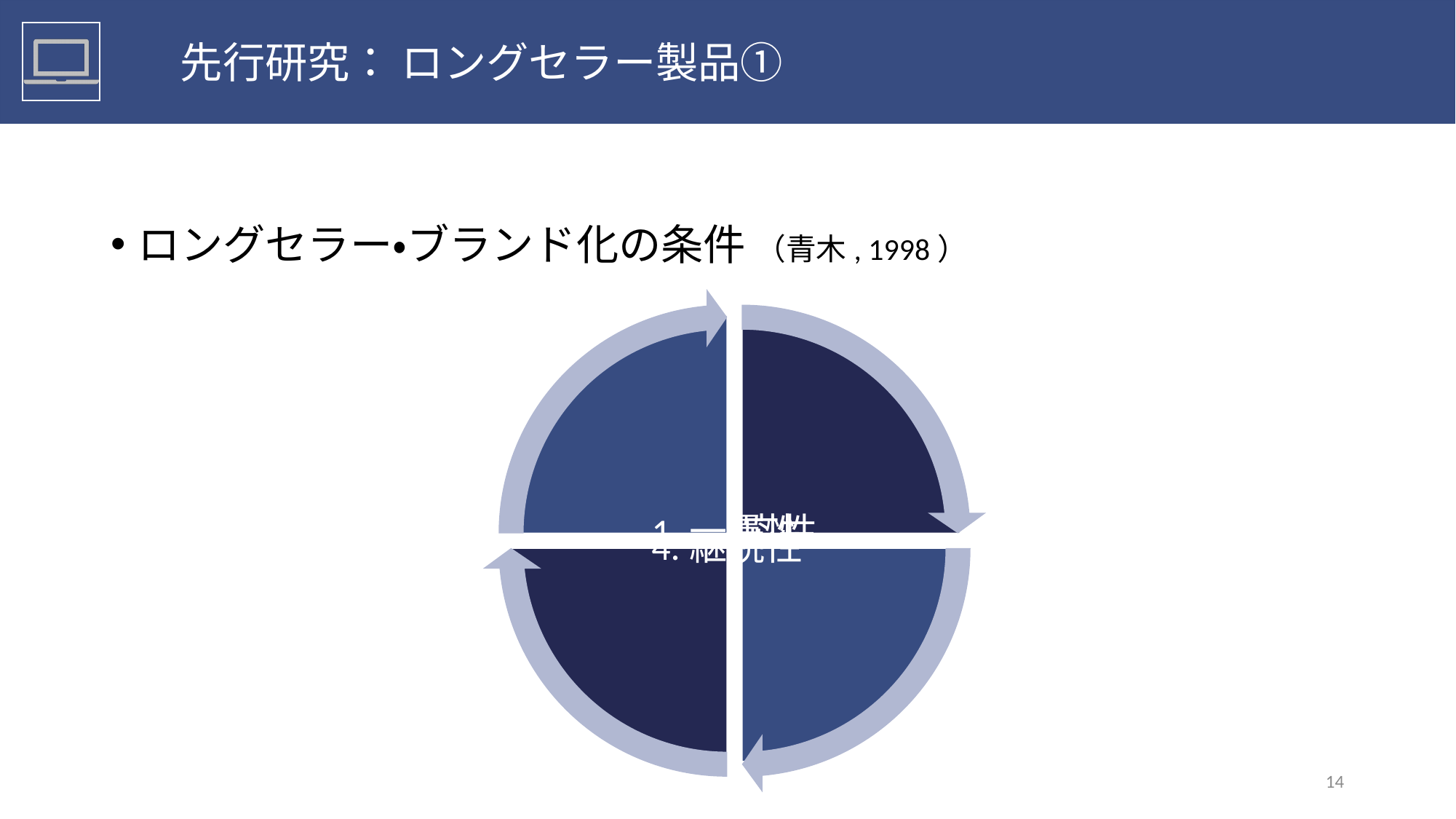

先行研究： ロングセラー製品①

ロングセラー・ブランド化の条件 （青木, 1998）

2.適応性
3.革新性
4.継続性
1.一貫性
14